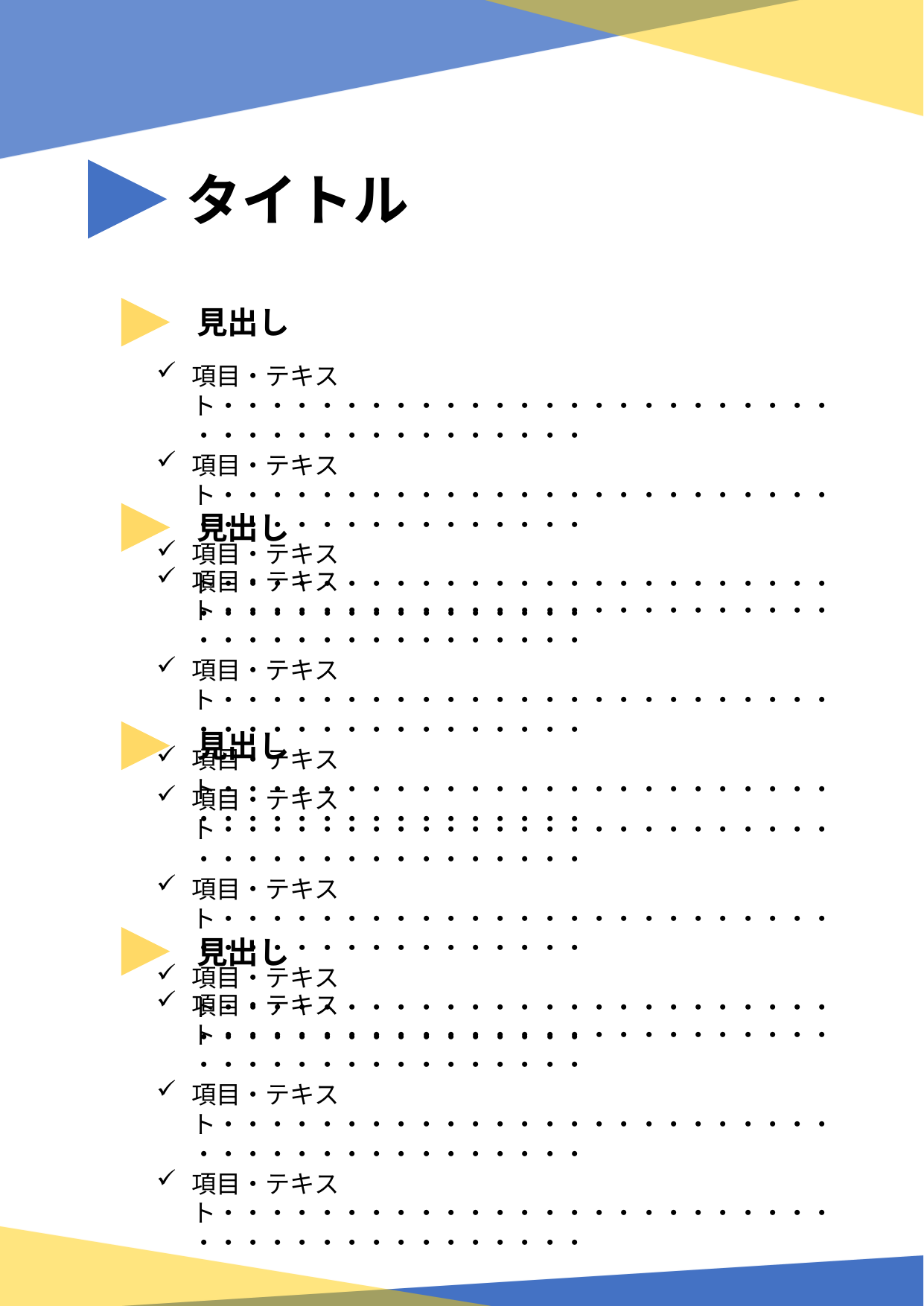

タイトル

見出し
項目・テキスト・・・・・・・・・・・・・・・・・・・・・・・・・・・・・・・・・・・・・・・・・
項目・テキスト・・・・・・・・・・・・・・・・・・・・・・・・・・・・・・・・・・・・・・・・・
項目・テキスト・・・・・・・・・・・・・・・・・・・・・・・・・・・・・・・・・・・・・・・・・

見出し
項目・テキスト・・・・・・・・・・・・・・・・・・・・・・・・・・・・・・・・・・・・・・・・・
項目・テキスト・・・・・・・・・・・・・・・・・・・・・・・・・・・・・・・・・・・・・・・・・
項目・テキスト・・・・・・・・・・・・・・・・・・・・・・・・・・・・・・・・・・・・・・・・・

見出し
項目・テキスト・・・・・・・・・・・・・・・・・・・・・・・・・・・・・・・・・・・・・・・・・
項目・テキスト・・・・・・・・・・・・・・・・・・・・・・・・・・・・・・・・・・・・・・・・・
項目・テキスト・・・・・・・・・・・・・・・・・・・・・・・・・・・・・・・・・・・・・・・・・

見出し
項目・テキスト・・・・・・・・・・・・・・・・・・・・・・・・・・・・・・・・・・・・・・・・・
項目・テキスト・・・・・・・・・・・・・・・・・・・・・・・・・・・・・・・・・・・・・・・・・
項目・テキスト・・・・・・・・・・・・・・・・・・・・・・・・・・・・・・・・・・・・・・・・・